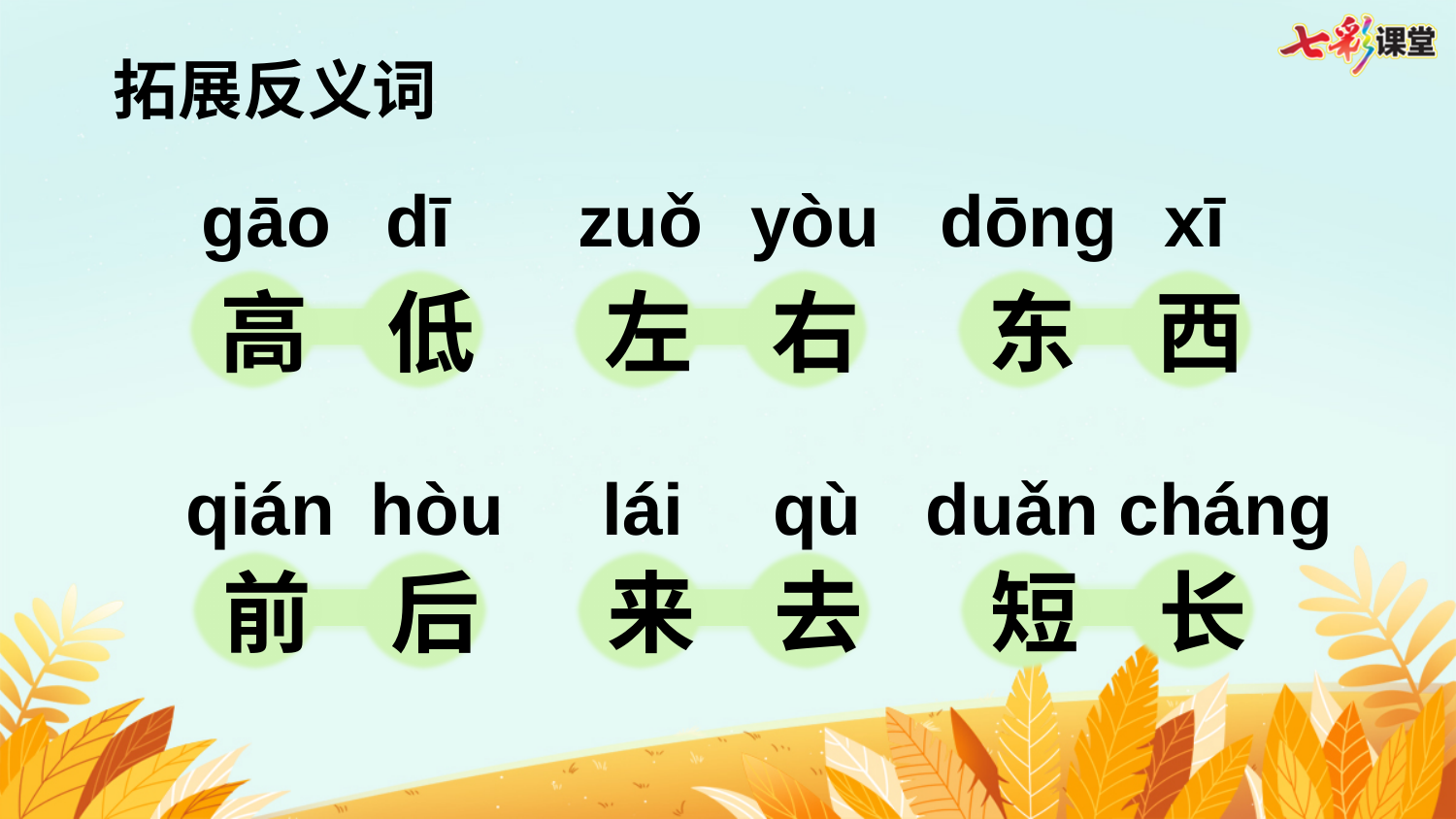

拓展反义词
gāo
dī
zuǒ
yòu
dōng
xī
高
低

左
右

东
西

qián
hòu
lái
qù
duǎn
cháng
前
后

来
去

短
长